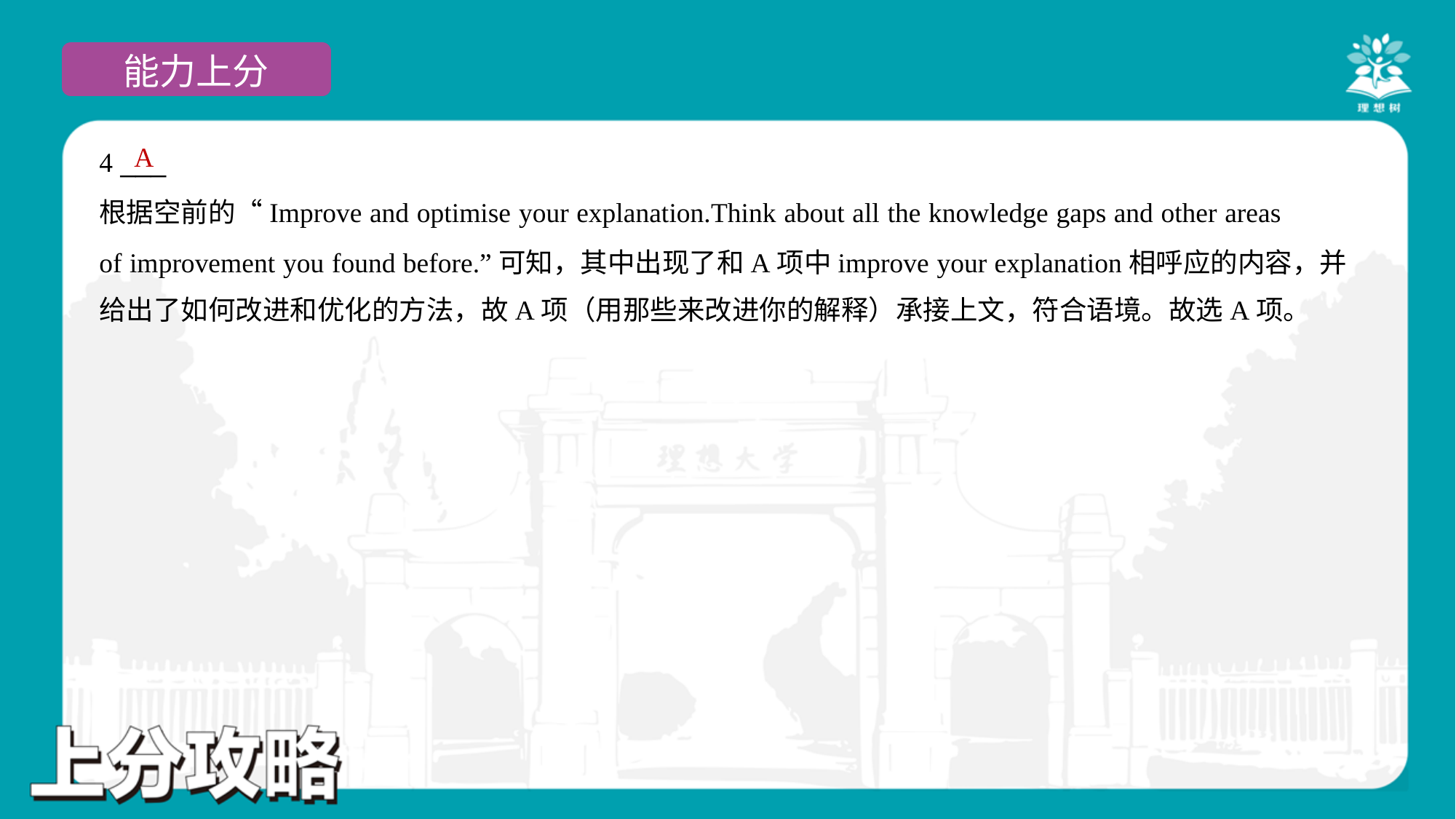

A
4 ___
根据空前的“Improve and optimise your explanation.Think about all the knowledge gaps and other areas
of improvement you found before.”可知，其中出现了和A项中improve your explanation相呼应的内容，并
给出了如何改进和优化的方法，故A项（用那些来改进你的解释）承接上文，符合语境。故选A项。